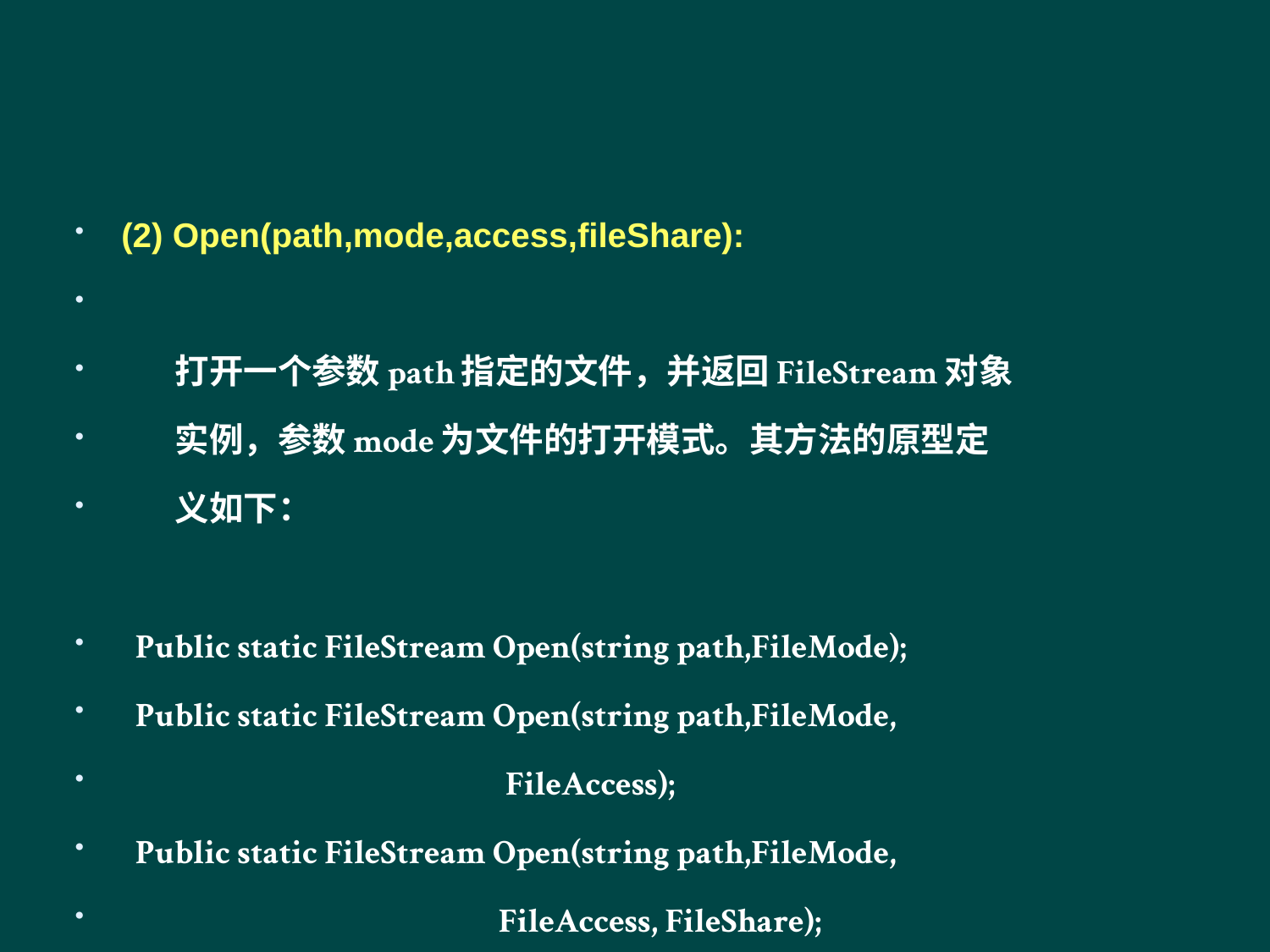

#
(2) Open(path,mode,access,fileShare):

      打开一个参数path指定的文件，并返回FileStream对象
      实例，参数mode为文件的打开模式。其方法的原型定
      义如下：

  Public static FileStream Open(string path,FileMode);
  Public static FileStream Open(string path,FileMode,
                                                       FileAccess);
  Public static FileStream Open(string path,FileMode,
                                                      FileAccess, FileShare);